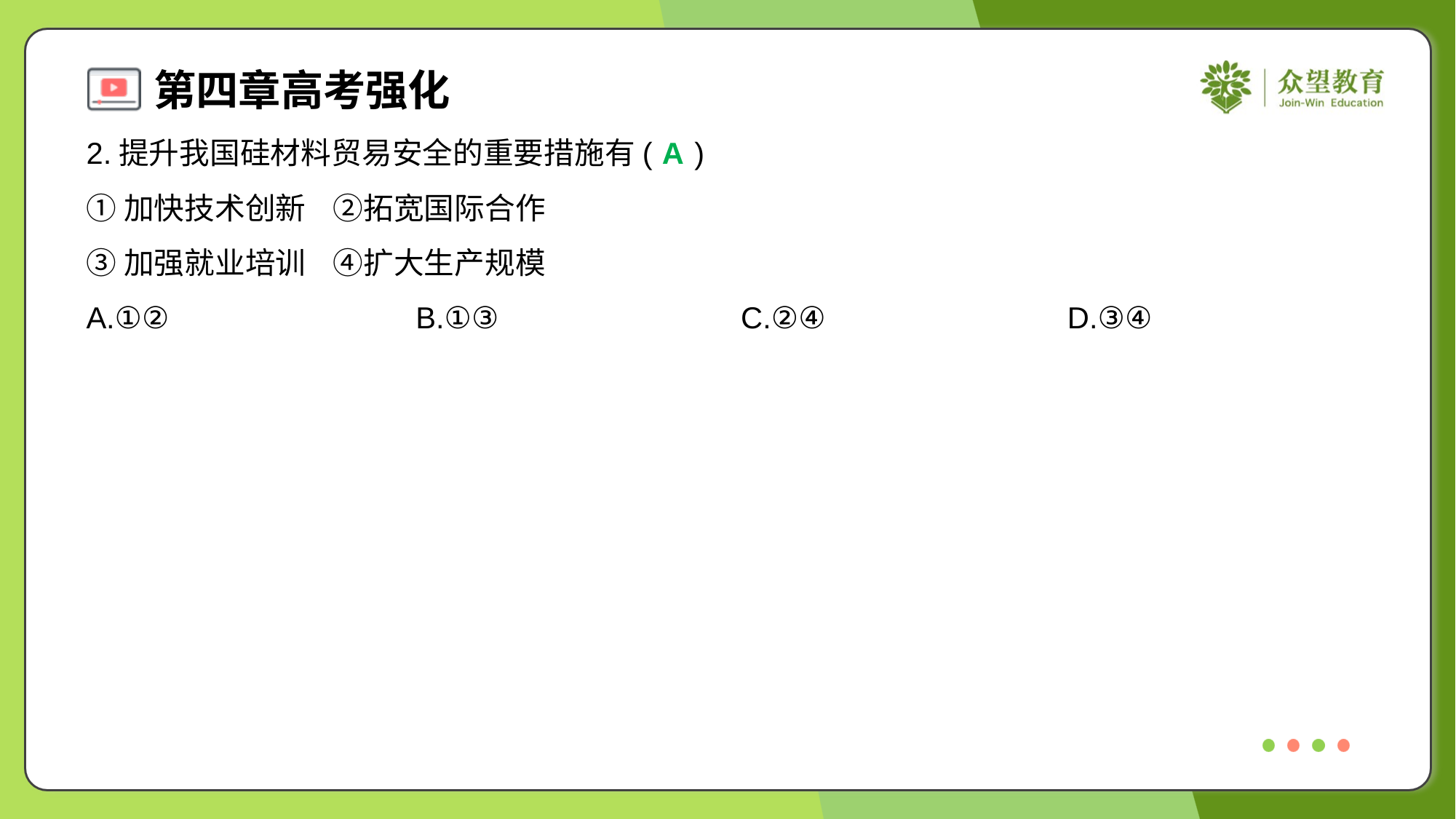

2.提升我国硅材料贸易安全的重要措施有(     )
A
①加快技术创新    ②拓宽国际合作
③加强就业培训    ④扩大生产规模
A.①②	B.①③	C.②④	D.③④